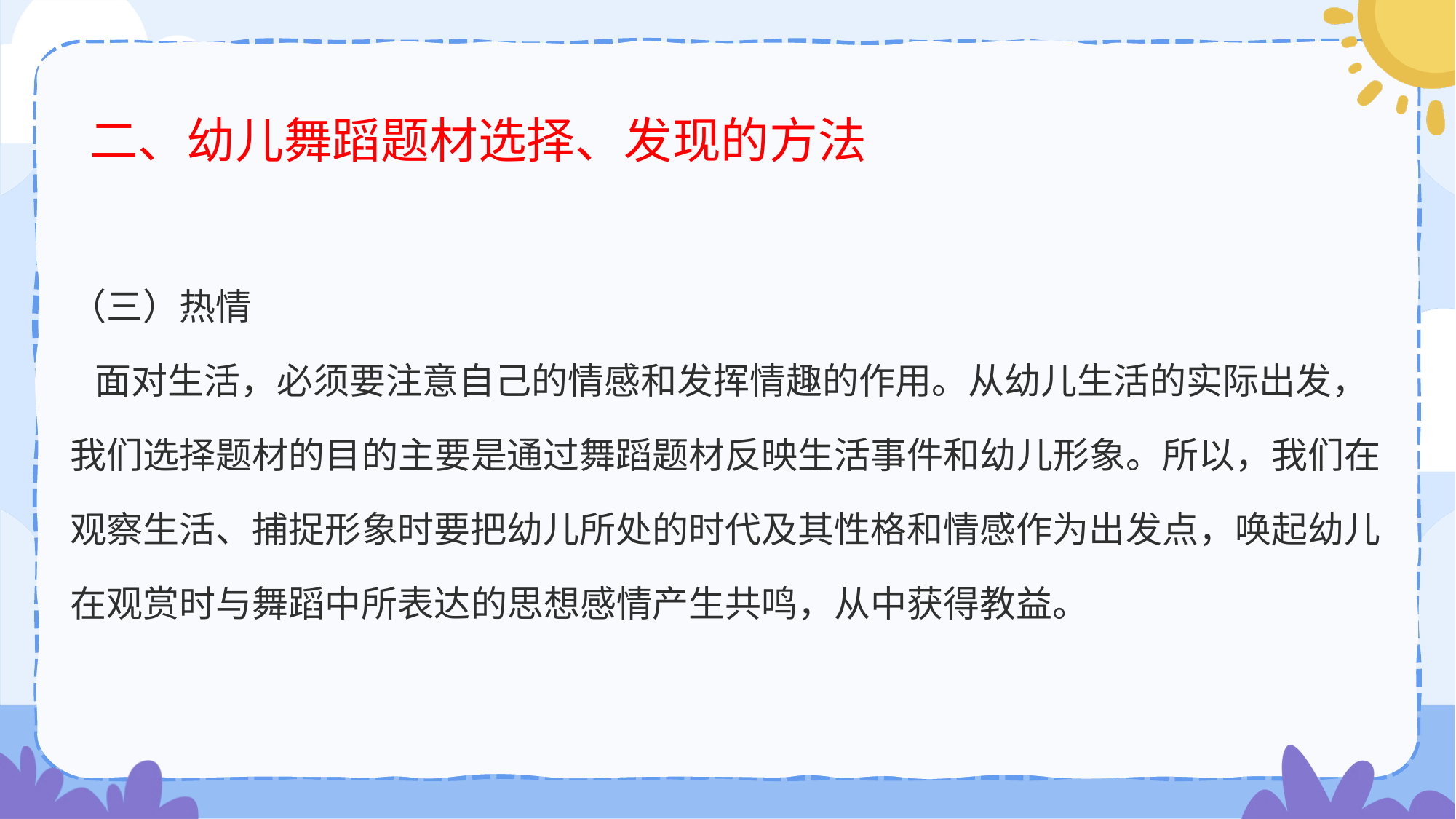

# 二、幼儿舞蹈题材选择、发现的方法
（三）热情
   面对生活，必须要注意自己的情感和发挥情趣的作用。从幼儿生活的实际出发，我们选择题材的目的主要是通过舞蹈题材反映生活事件和幼儿形象。所以，我们在观察生活、捕捉形象时要把幼儿所处的时代及其性格和情感作为出发点，唤起幼儿在观赏时与舞蹈中所表达的思想感情产生共鸣，从中获得教益。